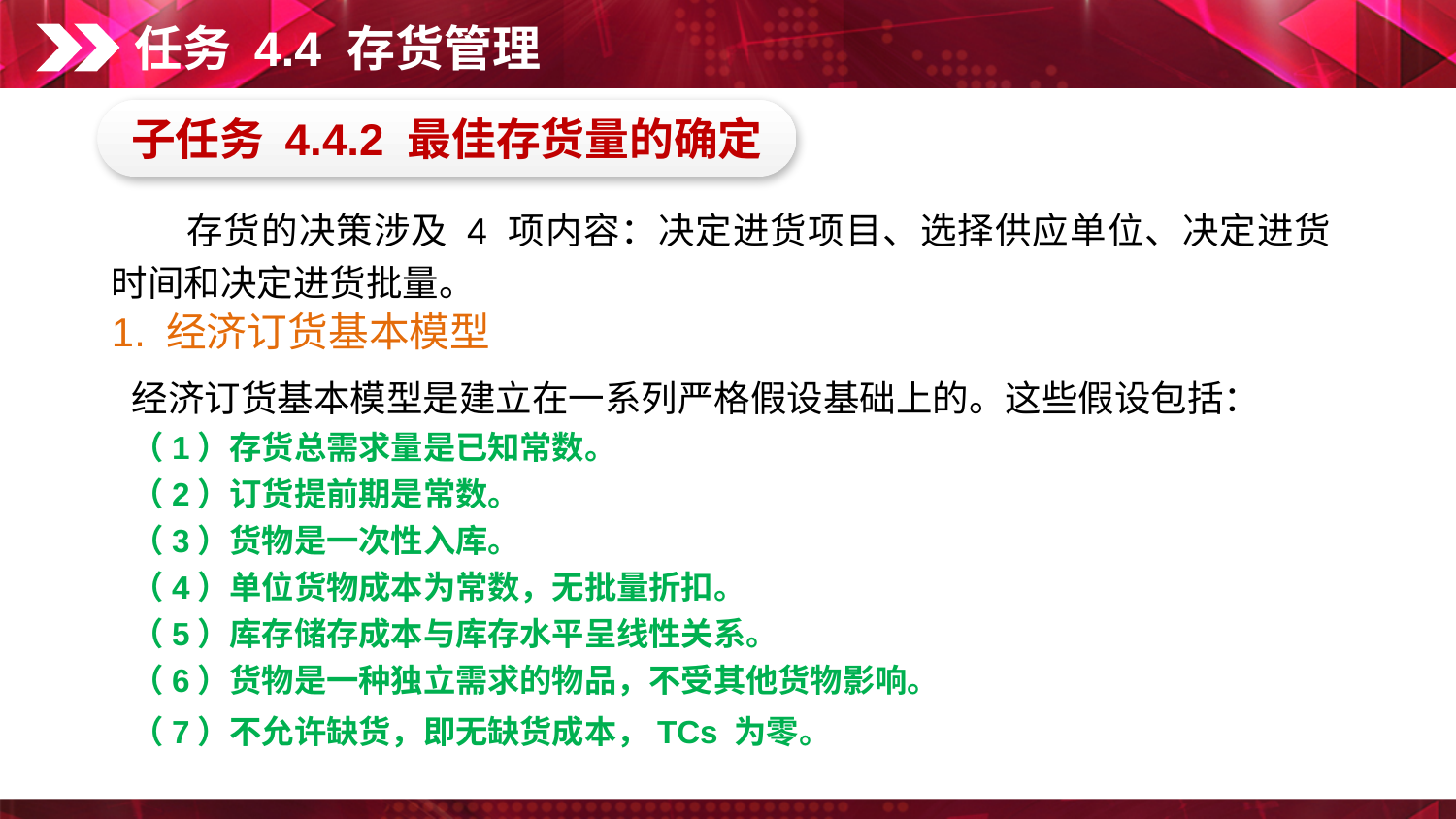

任务 4.4 存货管理

子任务 4.4.2 最佳存货量的确定
　　存货的决策涉及 4 项内容：决定进货项目、选择供应单位、决定进货时间和决定进货批量。
1. 经济订货基本模型
经济订货基本模型是建立在一系列严格假设基础上的。这些假设包括：
（1）存货总需求量是已知常数。
（2）订货提前期是常数。
（3）货物是一次性入库。
（4）单位货物成本为常数，无批量折扣。
（5）库存储存成本与库存水平呈线性关系。
（6）货物是一种独立需求的物品，不受其他货物影响。
（7）不允许缺货，即无缺货成本，TCs 为零。